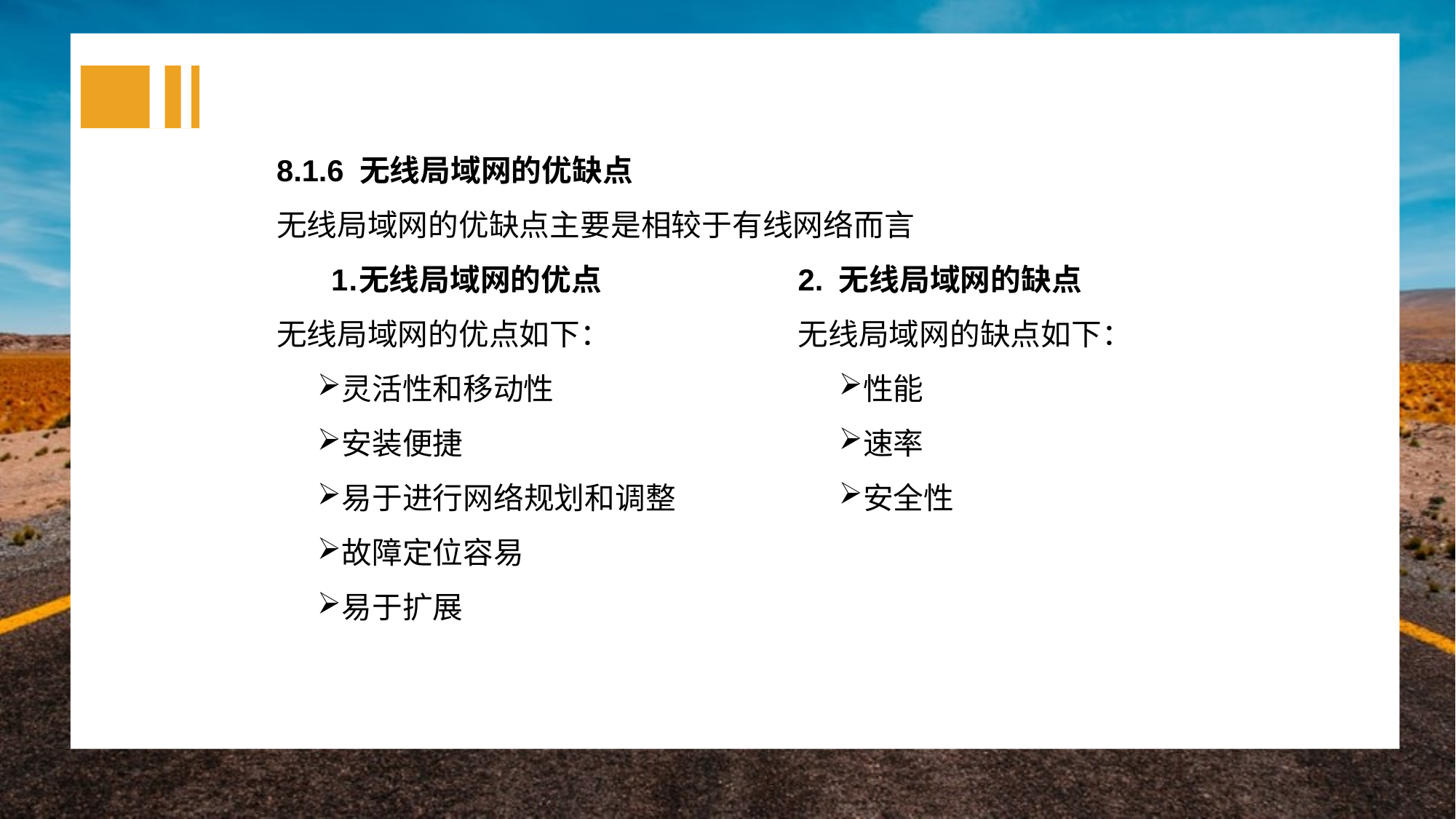

8.1.6 无线局域网的优缺点
无线局域网的优缺点主要是相较于有线网络而言
无线局域网的优点
无线局域网的优点如下：
灵活性和移动性
安装便捷
易于进行网络规划和调整
故障定位容易
易于扩展
2. 无线局域网的缺点
无线局域网的缺点如下：
性能
速率
安全性